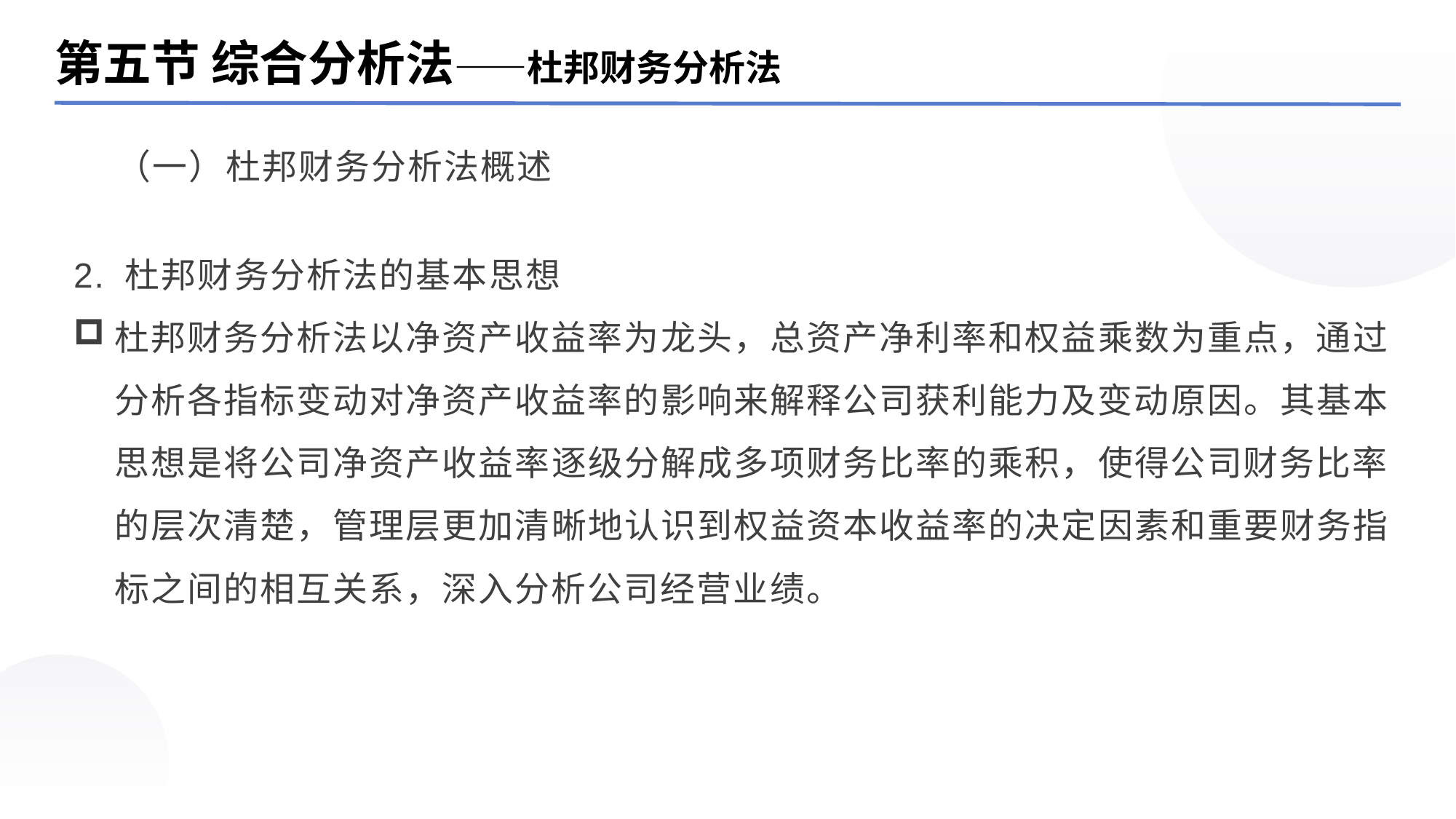

第五节 综合分析法——杜邦财务分析法
（一）杜邦财务分析法概述
2. 杜邦财务分析法的基本思想
杜邦财务分析法以净资产收益率为龙头，总资产净利率和权益乘数为重点，通过分析各指标变动对净资产收益率的影响来解释公司获利能力及变动原因。其基本思想是将公司净资产收益率逐级分解成多项财务比率的乘积，使得公司财务比率的层次清楚，管理层更加清晰地认识到权益资本收益率的决定因素和重要财务指标之间的相互关系，深入分析公司经营业绩。

111